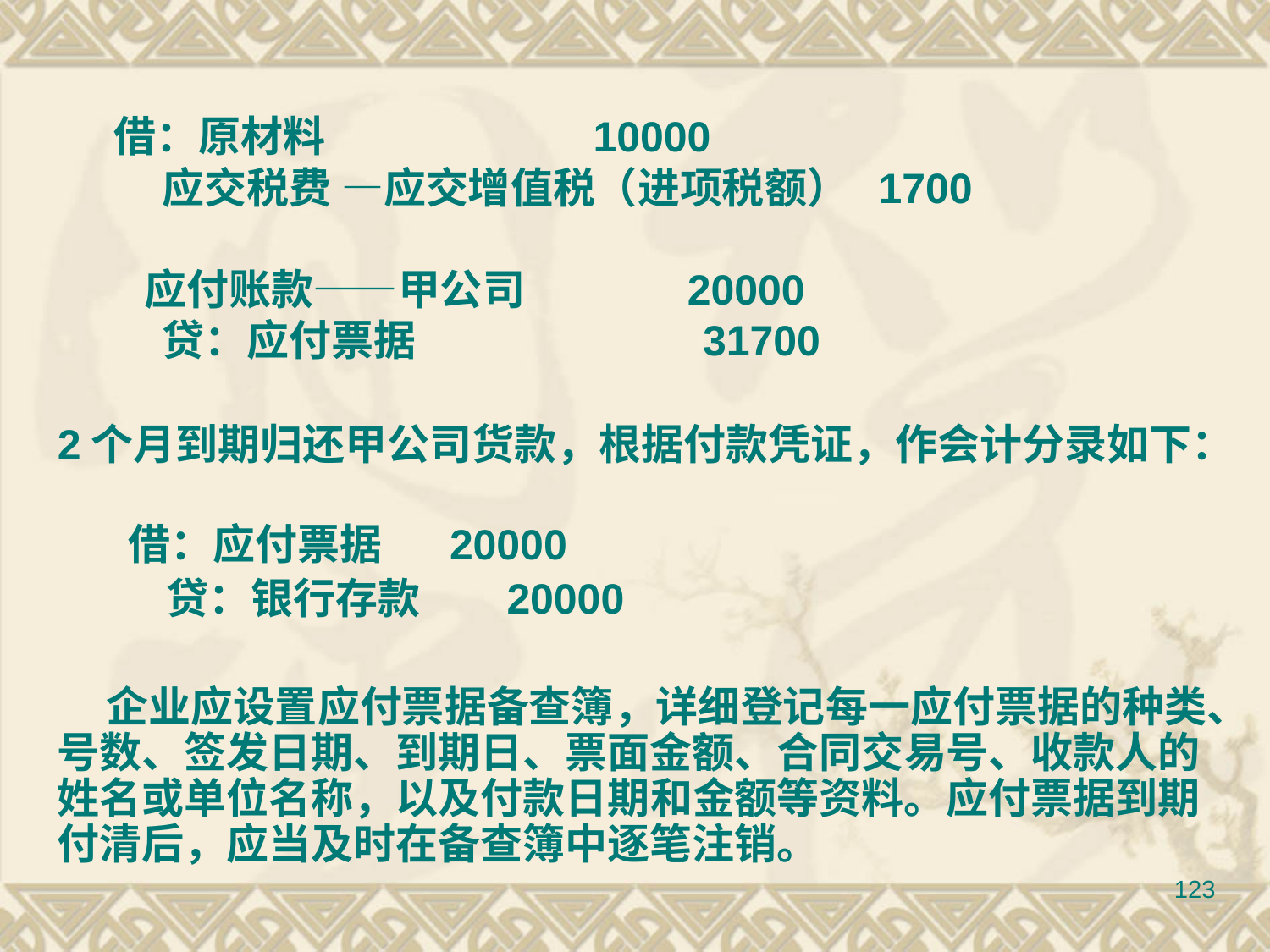

借：原材料                           10000
        应交税费 —应交增值税（进项税额）  1700
        应付账款——甲公司                20000
        贷：应付票据                             31700

2个月到期归还甲公司货款，根据付款凭证，作会计分录如下：
　   借：应付票据      20000
　       贷：银行存款        20000

    企业应设置应付票据备查簿，详细登记每一应付票据的种类、号数、签发日期、到期日、票面金额、合同交易号、收款人的姓名或单位名称，以及付款日期和金额等资料。应付票据到期付清后，应当及时在备查簿中逐笔注销。

123